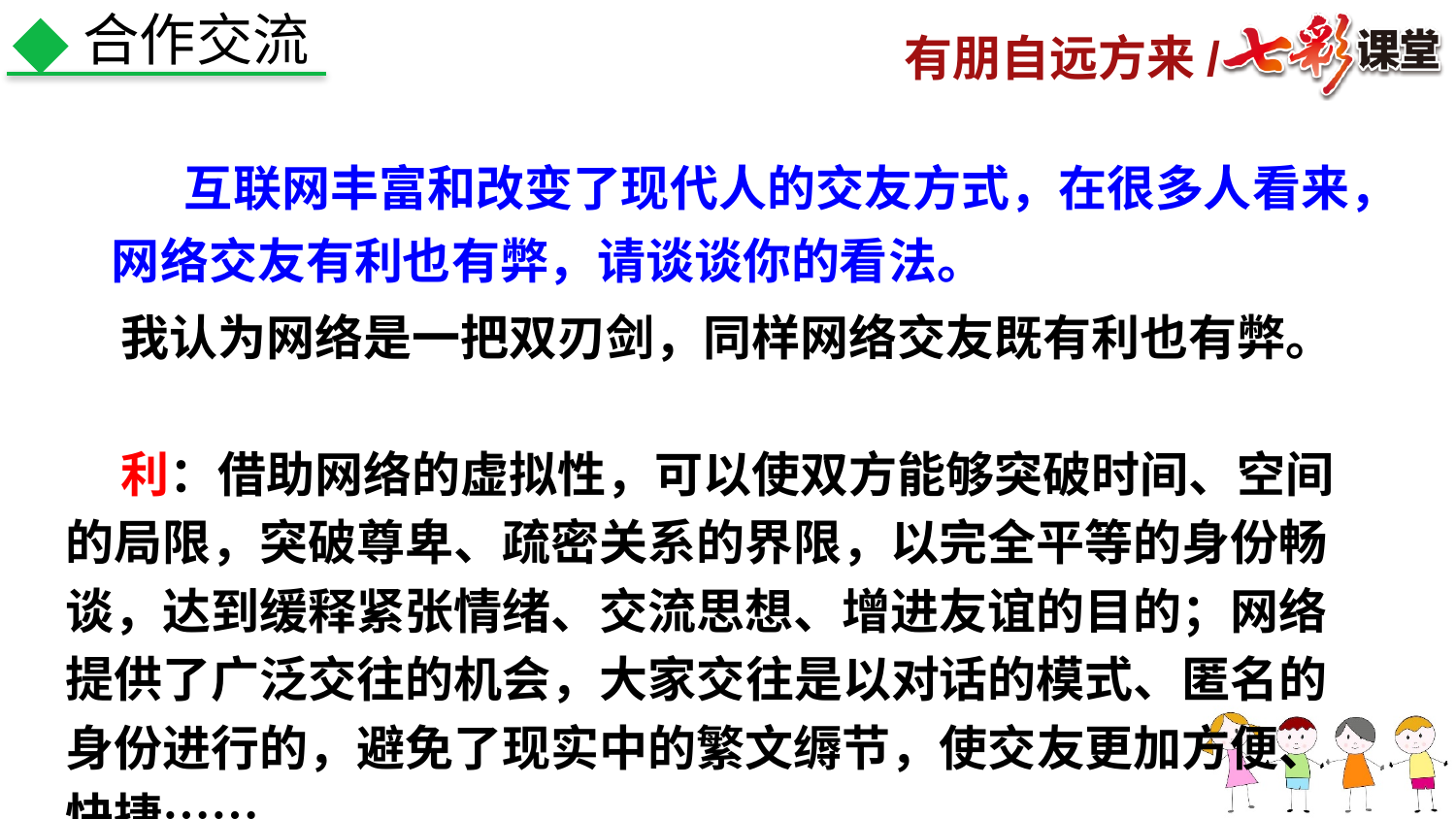

合作交流

互联网丰富和改变了现代人的交友方式，在很多人看来，网络交友有利也有弊，请谈谈你的看法。
    我认为网络是一把双刃剑，同样网络交友既有利也有弊。
    利：借助网络的虚拟性，可以使双方能够突破时间、空间的局限，突破尊卑、疏密关系的界限，以完全平等的身份畅谈，达到缓释紧张情绪、交流思想、增进友谊的目的；网络提供了广泛交往的机会，大家交往是以对话的模式、匿名的身份进行的，避免了现实中的繁文缛节，使交友更加方便、快捷……